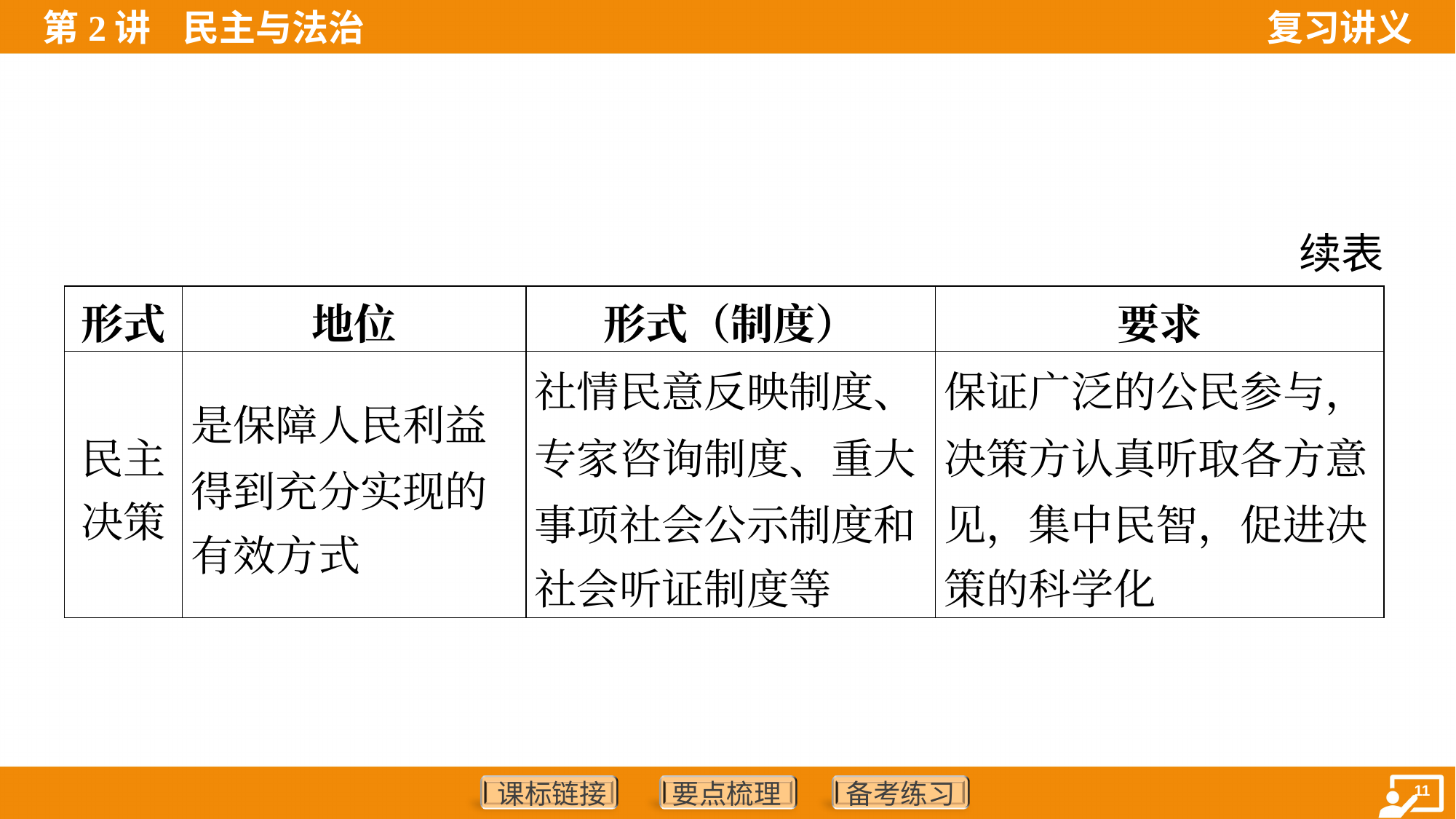

续表
| 形式 | 地位 | 形式（制度） | 要求 |
| --- | --- | --- | --- |
| 民主 决策 | 是保障人民利益 得到充分实现的 有效方式 | 社情民意反映制度、 专家咨询制度、重大 事项社会公示制度和 社会听证制度等 | 保证广泛的公民参与， 决策方认真听取各方意 见，集中民智，促进决 策的科学化 |